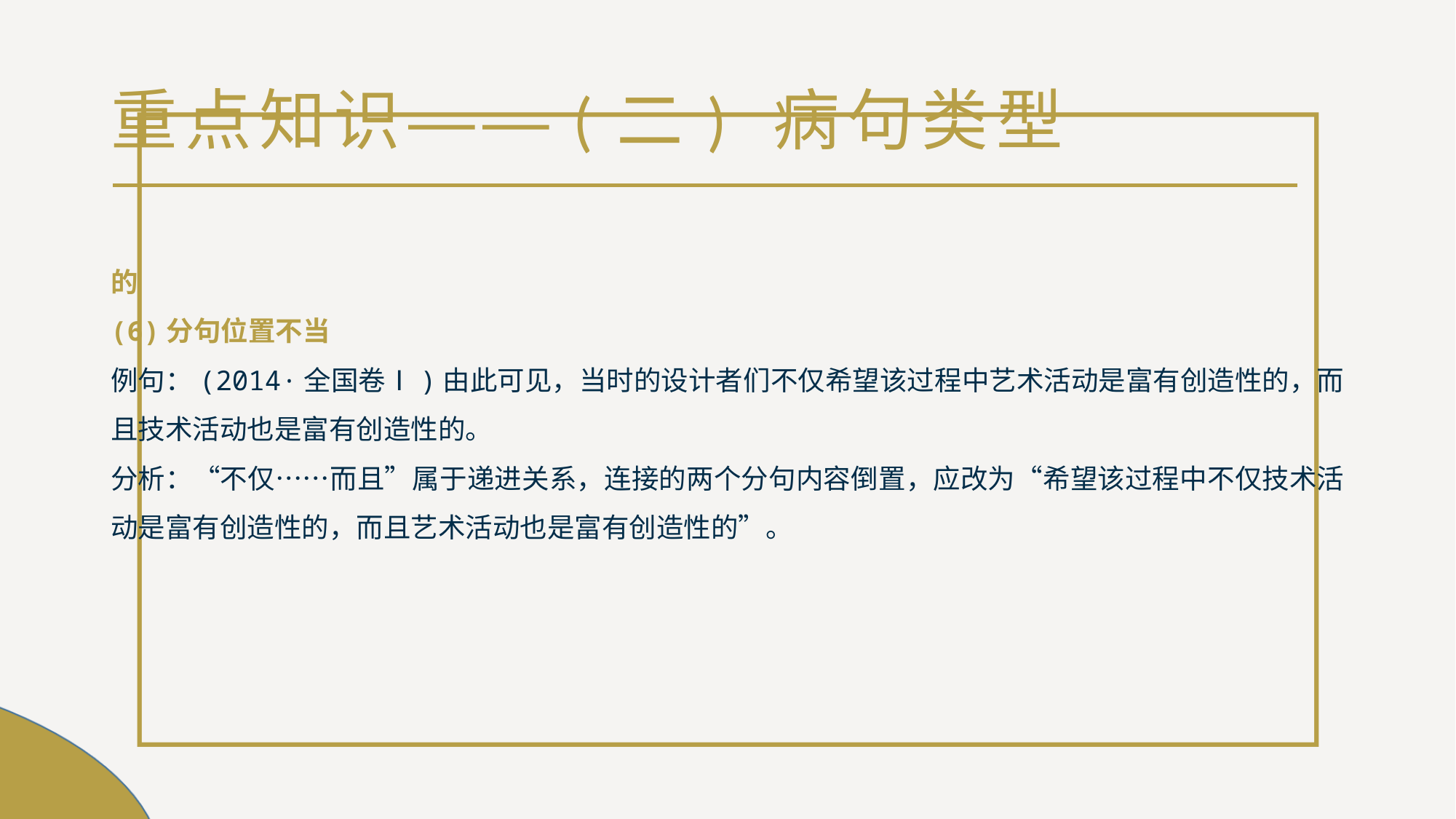

# 重点知识——(二) 病句类型
的
(6)分句位置不当
例句：(2014·全国卷Ⅰ)由此可见，当时的设计者们不仅希望该过程中艺术活动是富有创造性的，而且技术活动也是富有创造性的。
分析：“不仅……而且”属于递进关系，连接的两个分句内容倒置，应改为“希望该过程中不仅技术活动是富有创造性的，而且艺术活动也是富有创造性的”。